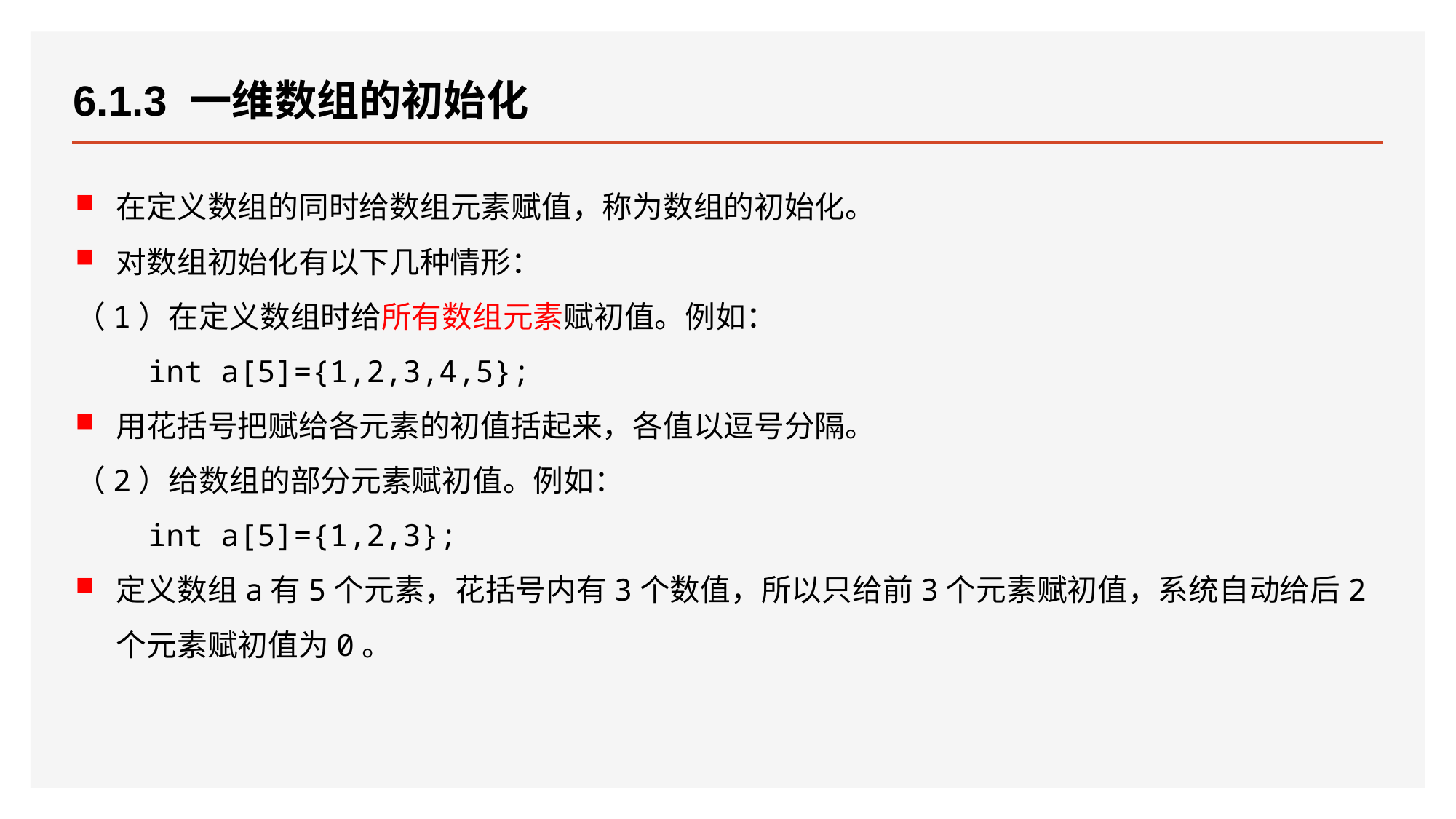

# 6.1.3 一维数组的初始化
在定义数组的同时给数组元素赋值，称为数组的初始化。
对数组初始化有以下几种情形：
（1）在定义数组时给所有数组元素赋初值。例如：
    int a[5]={1,2,3,4,5};
用花括号把赋给各元素的初值括起来，各值以逗号分隔。
（2）给数组的部分元素赋初值。例如：
    int a[5]={1,2,3};
定义数组a有5个元素，花括号内有3个数值，所以只给前3个元素赋初值，系统自动给后2个元素赋初值为0。